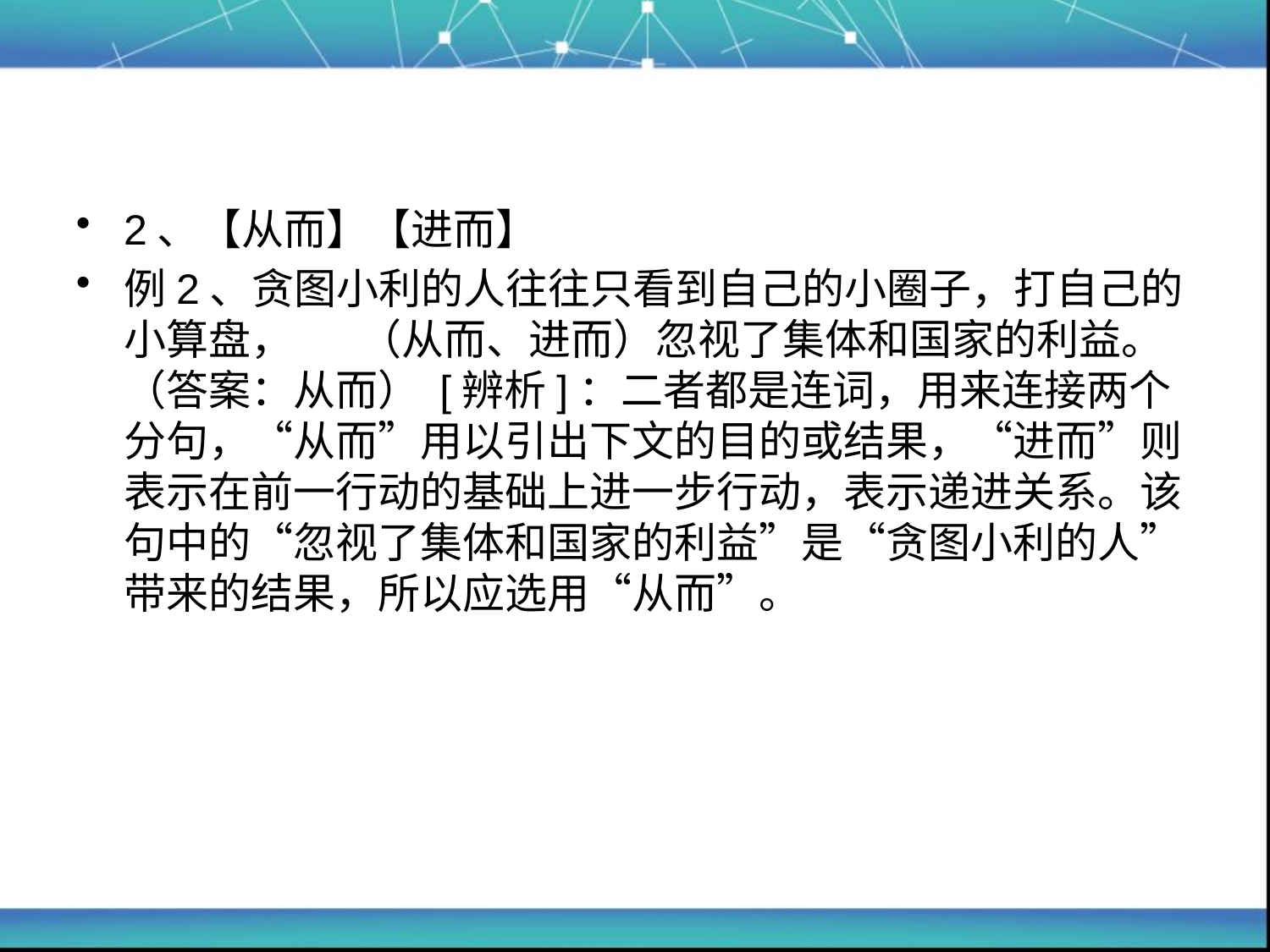

#
2、【从而】【进而】
例2、贪图小利的人往往只看到自己的小圈子，打自己的小算盘，       （从而、进而）忽视了集体和国家的利益。（答案：从而） [辨析]：二者都是连词，用来连接两个分句，“从而”用以引出下文的目的或结果，“进而”则表示在前一行动的基础上进一步行动，表示递进关系。该句中的“忽视了集体和国家的利益”是“贪图小利的人”带来的结果，所以应选用“从而”。